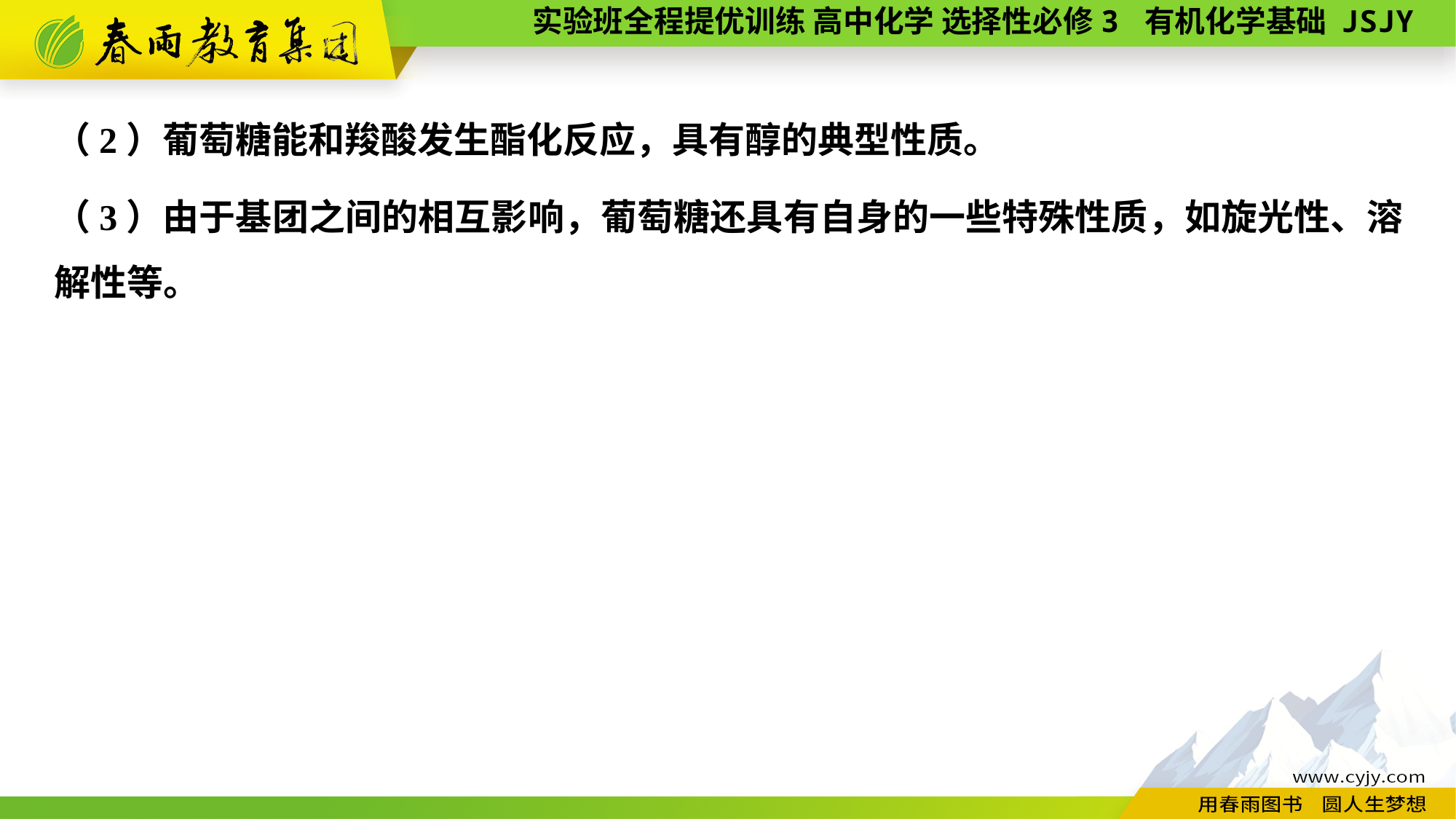

（2）葡萄糖能和羧酸发生酯化反应，具有醇的典型性质。
（3）由于基团之间的相互影响，葡萄糖还具有自身的一些特殊性质，如旋光性、溶解性等。